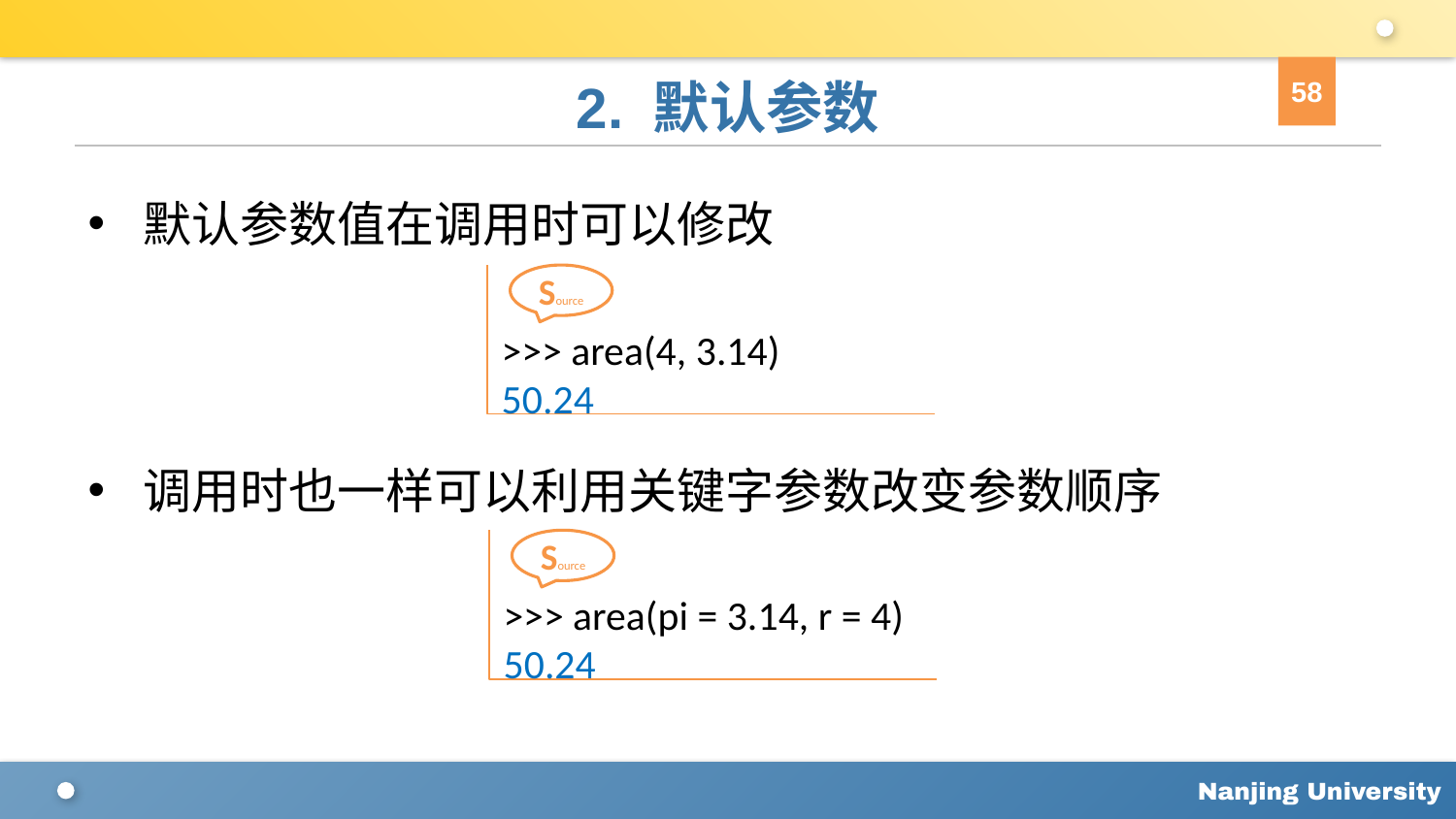

58
# 2. 默认参数
默认参数值在调用时可以修改

调用时也一样可以利用关键字参数改变参数顺序

>>> area(4, 3.14)
50.24
Source

>>> area(pi = 3.14, r = 4)
50.24
Source